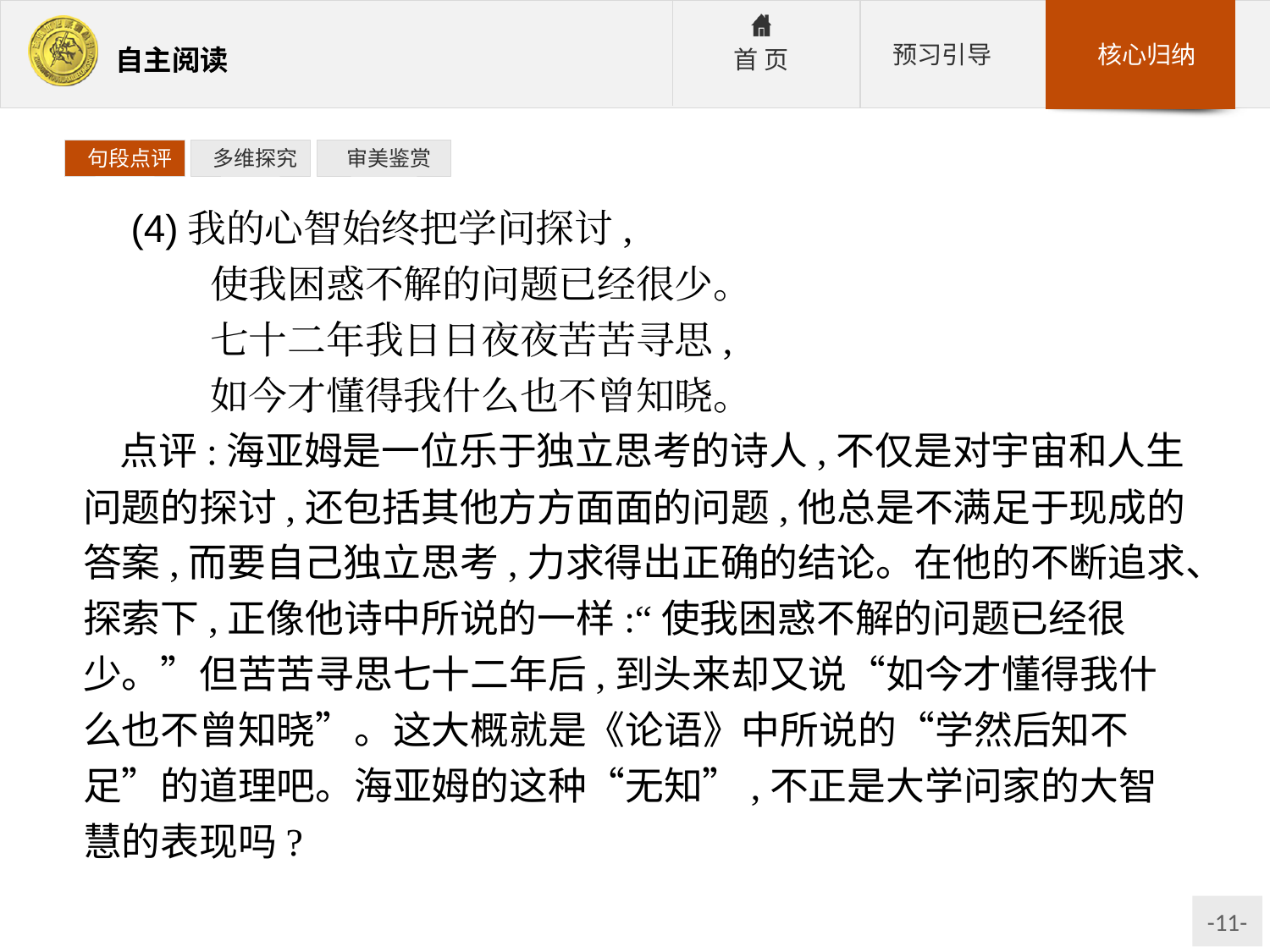

句段点评
 多维探究
 审美鉴赏
 (4)我的心智始终把学问探讨,
	使我困惑不解的问题已经很少。
	七十二年我日日夜夜苦苦寻思,
	如今才懂得我什么也不曾知晓。
点评:海亚姆是一位乐于独立思考的诗人,不仅是对宇宙和人生问题的探讨,还包括其他方方面面的问题,他总是不满足于现成的答案,而要自己独立思考,力求得出正确的结论。在他的不断追求、探索下,正像他诗中所说的一样:“使我困惑不解的问题已经很少。”但苦苦寻思七十二年后,到头来却又说“如今才懂得我什么也不曾知晓”。这大概就是《论语》中所说的“学然后知不足”的道理吧。海亚姆的这种“无知”,不正是大学问家的大智慧的表现吗?